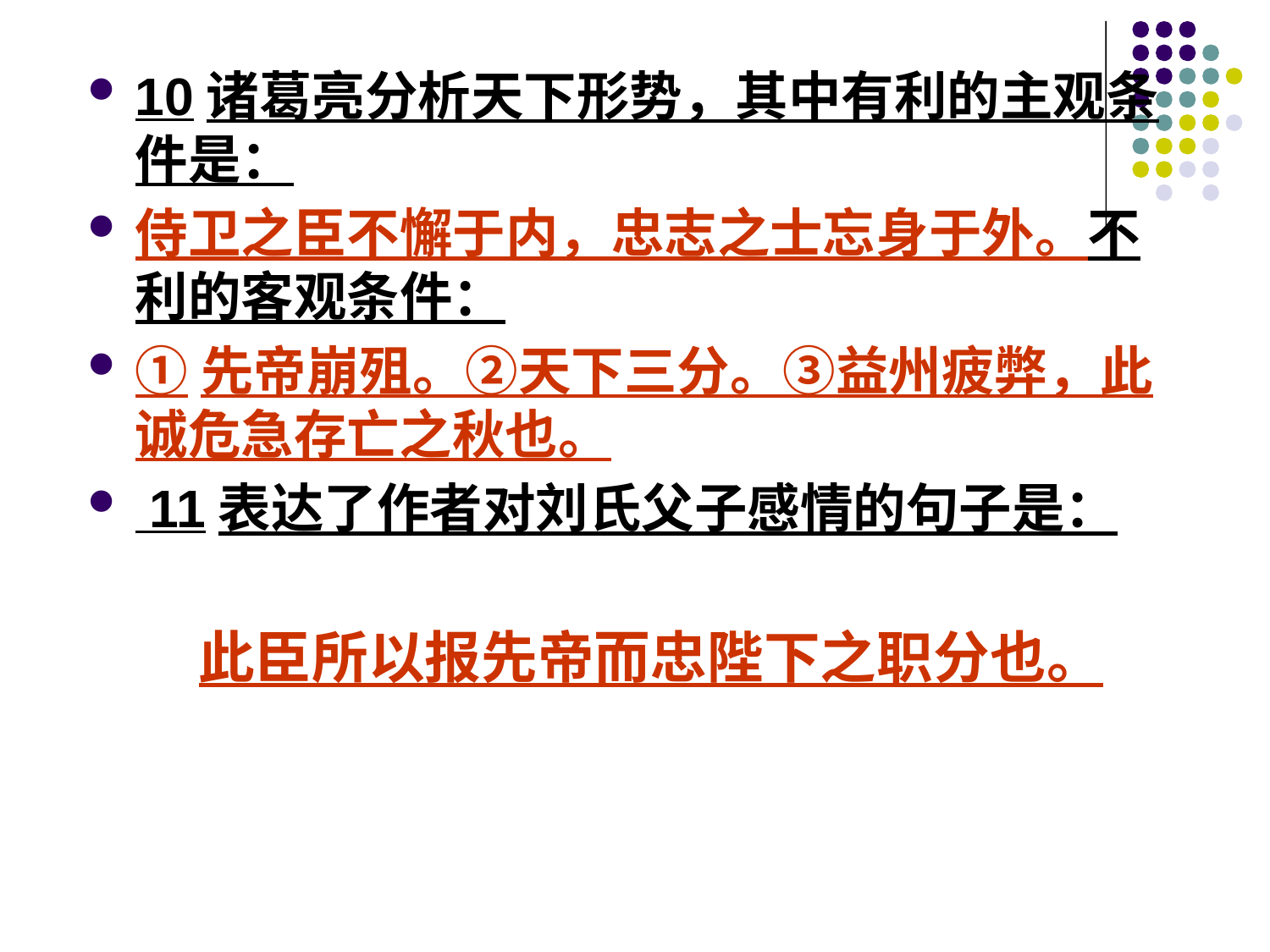

10诸葛亮分析天下形势，其中有利的主观条件是：
侍卫之臣不懈于内，忠志之士忘身于外。不利的客观条件：
①先帝崩殂。②天下三分。③益州疲弊，此诚危急存亡之秋也。
 11表达了作者对刘氏父子感情的句子是：

此臣所以报先帝而忠陛下之职分也。